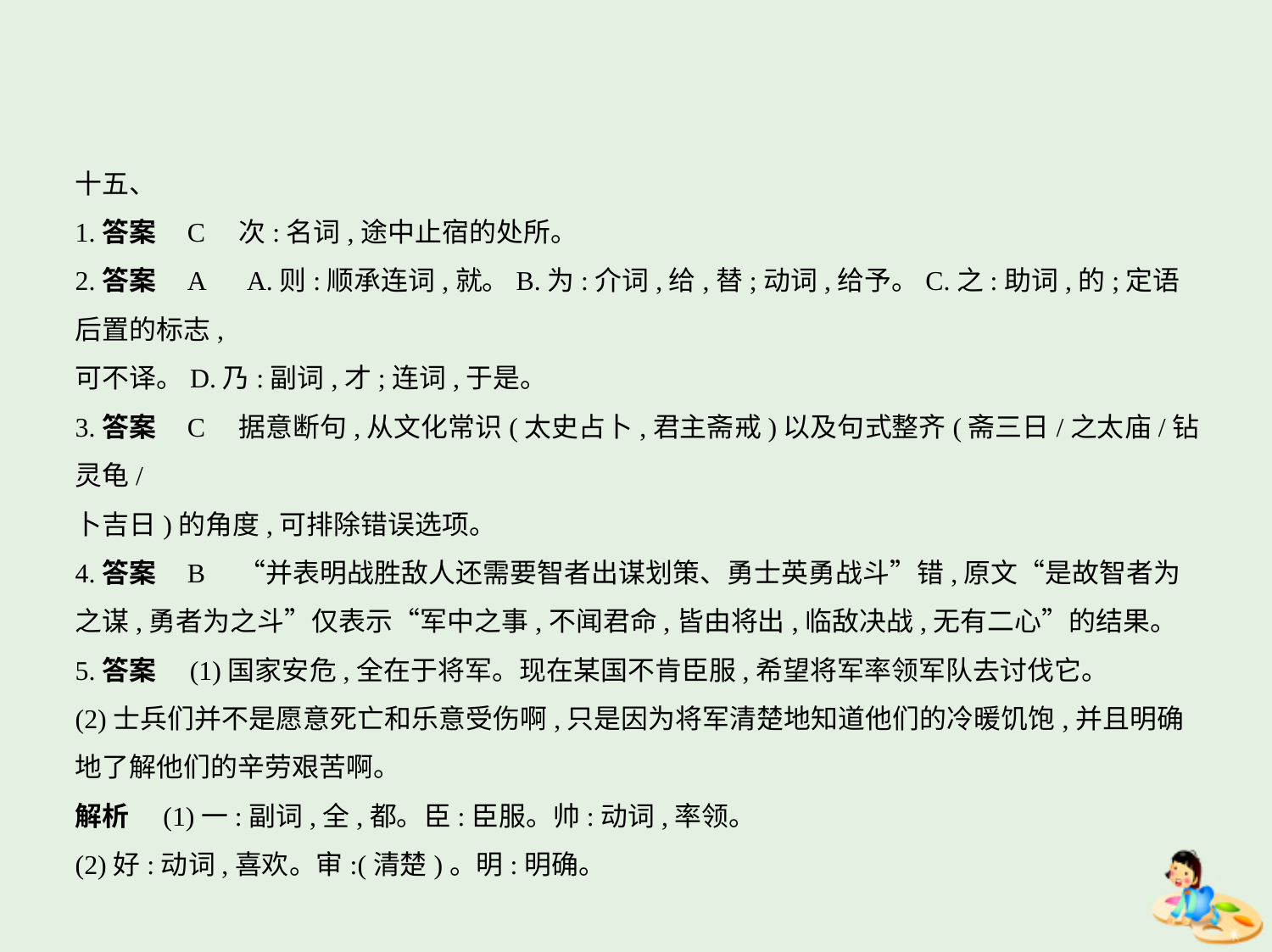

十五、
1.答案    C　次:名词,途中止宿的处所。
2.答案    A　A.则:顺承连词,就。B.为:介词,给,替;动词,给予。C.之:助词,的;定语后置的标志,
可不译。D.乃:副词,才;连词,于是。
3.答案    C　据意断句,从文化常识(太史占卜,君主斋戒)以及句式整齐(斋三日/之太庙/钻灵龟/
卜吉日)的角度,可排除错误选项。
4.答案    B　“并表明战胜敌人还需要智者出谋划策、勇士英勇战斗”错,原文“是故智者为
之谋,勇者为之斗”仅表示“军中之事,不闻君命,皆由将出,临敌决战,无有二心”的结果。
5.答案　(1)国家安危,全在于将军。现在某国不肯臣服,希望将军率领军队去讨伐它。
(2)士兵们并不是愿意死亡和乐意受伤啊,只是因为将军清楚地知道他们的冷暖饥饱,并且明确
地了解他们的辛劳艰苦啊。
解析　(1)一:副词,全,都。臣:臣服。帅:动词,率领。
(2)好:动词,喜欢。审:(清楚)。明:明确。